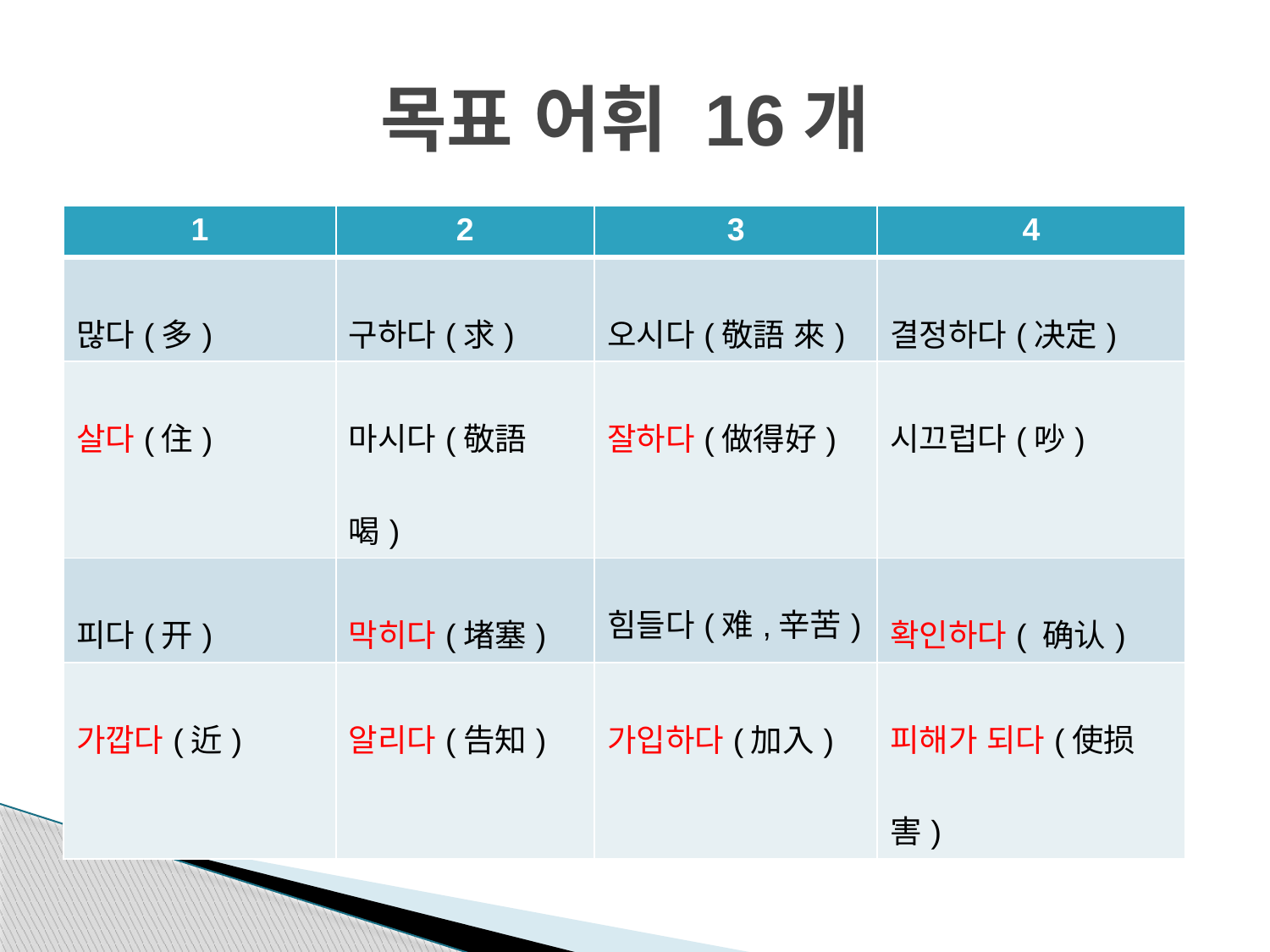

# 목표 어휘 16개
| 1 | 2 | 3 | 4 |
| --- | --- | --- | --- |
| 많다(多) | 구하다(求) | 오시다(敬語 來) | 결정하다(决定) |
| 살다(住) | 마시다(敬語 喝) | 잘하다(做得好) | 시끄럽다(吵) |
| 피다(开) | 막히다(堵塞) | 힘들다(难,辛苦) | 확인하다( 确认) |
| 가깝다(近) | 알리다(告知) | 가입하다(加入) | 피해가 되다(使损害) |